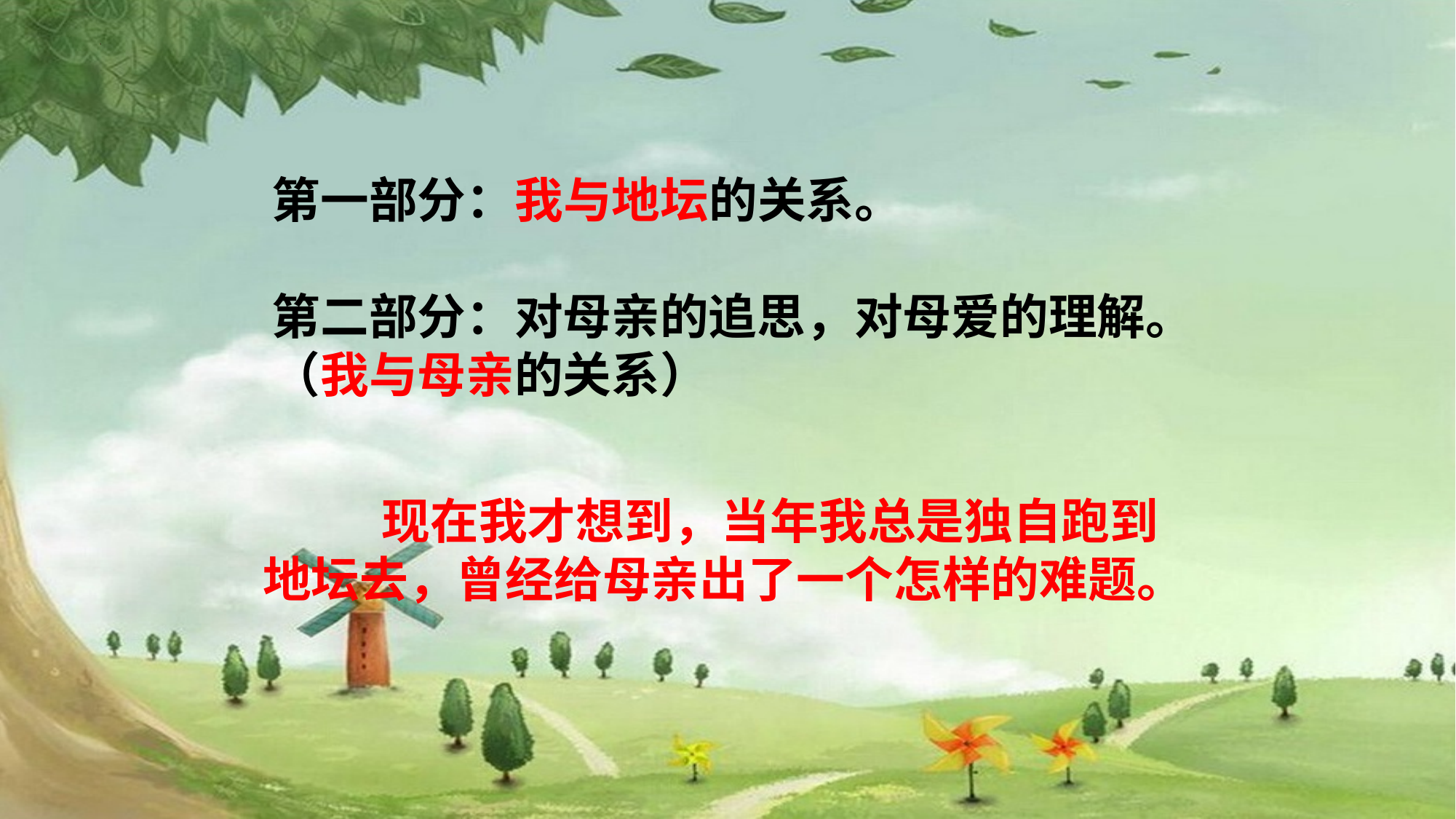

第一部分：我与地坛的关系。

第二部分：对母亲的追思，对母爱的理解。（我与母亲的关系）
        现在我才想到，当年我总是独自跑到地坛去，曾经给母亲出了一个怎样的难题。